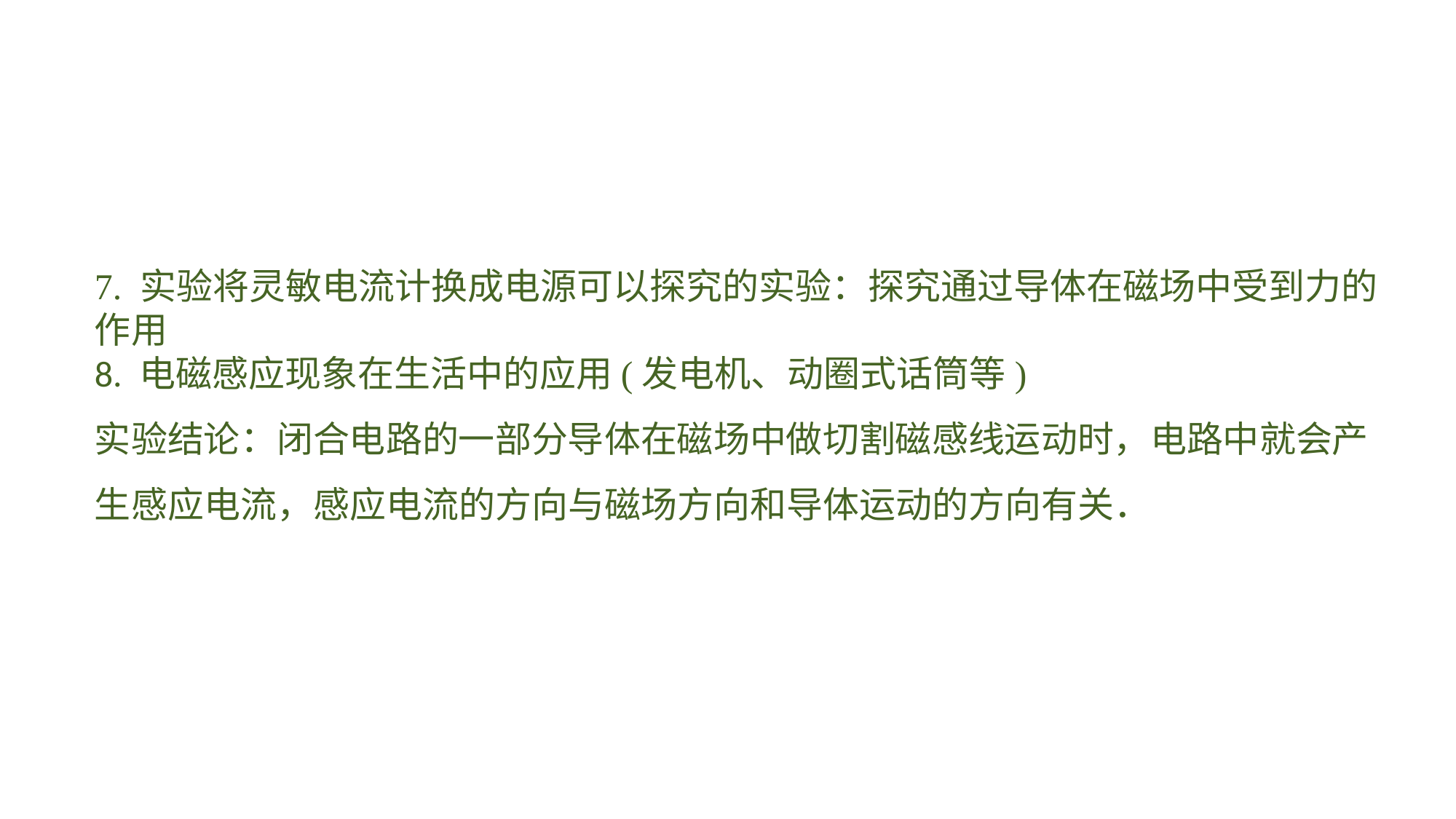

7. 实验将灵敏电流计换成电源可以探究的实验：探究通过导体在磁场中受到力的作用8. 电磁感应现象在生活中的应用(发电机、动圈式话筒等)实验结论：闭合电路的一部分导体在磁场中做切割磁感线运动时，电路中就会产生感应电流，感应电流的方向与磁场方向和导体运动的方向有关．